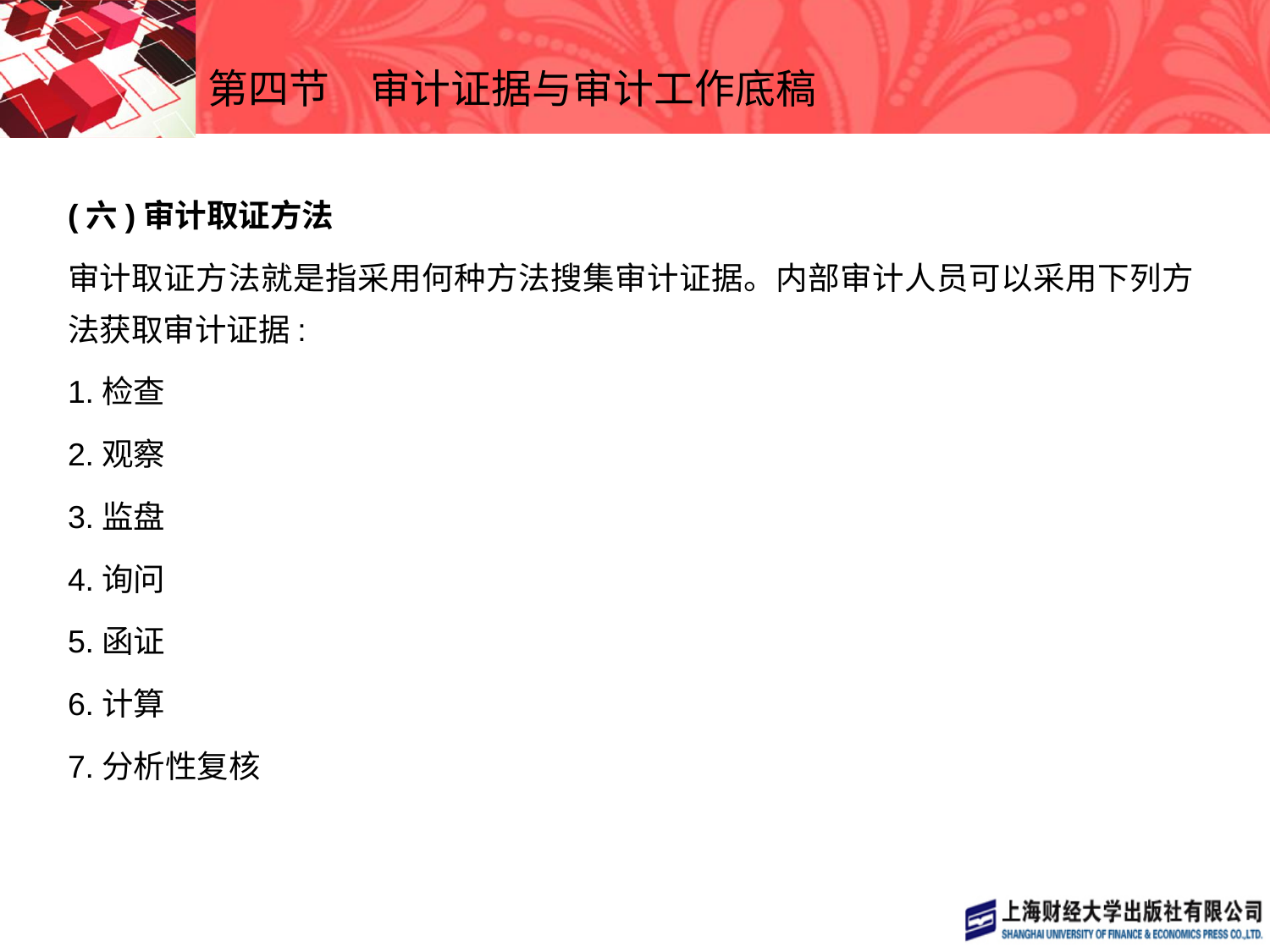

# 第四节　审计证据与审计工作底稿
(六)审计取证方法
审计取证方法就是指采用何种方法搜集审计证据。内部审计人员可以采用下列方法获取审计证据:
1.检查
2.观察
3.监盘
4.询问
5.函证
6.计算
7.分析性复核